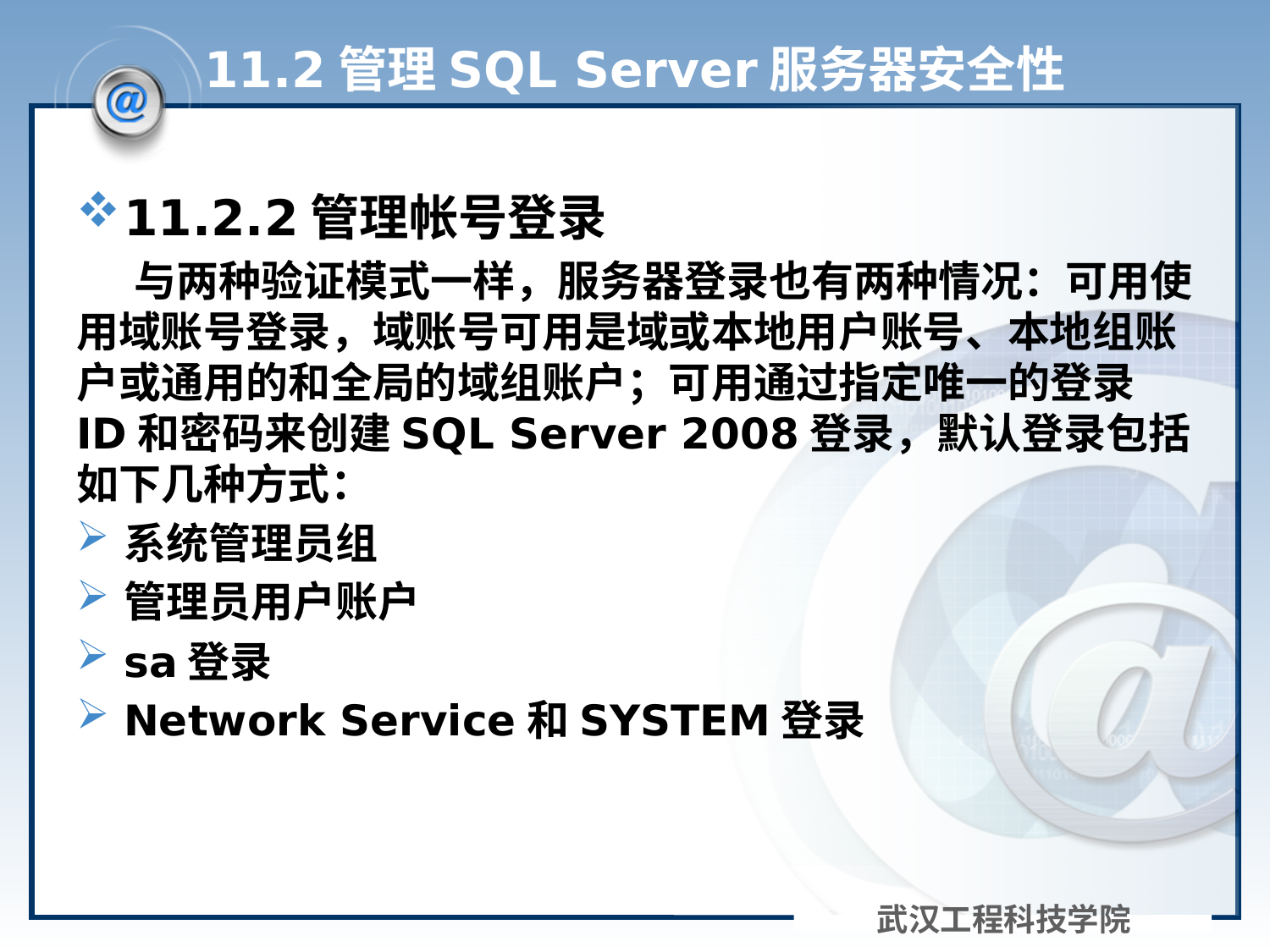

# 11.2管理SQL Server服务器安全性
11.2.2管理帐号登录
     与两种验证模式一样，服务器登录也有两种情况：可用使用域账号登录，域账号可用是域或本地用户账号、本地组账户或通用的和全局的域组账户；可用通过指定唯一的登录ID和密码来创建SQL Server 2008登录，默认登录包括如下几种方式：
系统管理员组
管理员用户账户
sa登录
Network Service和SYSTEM登录
武汉工程科技学院